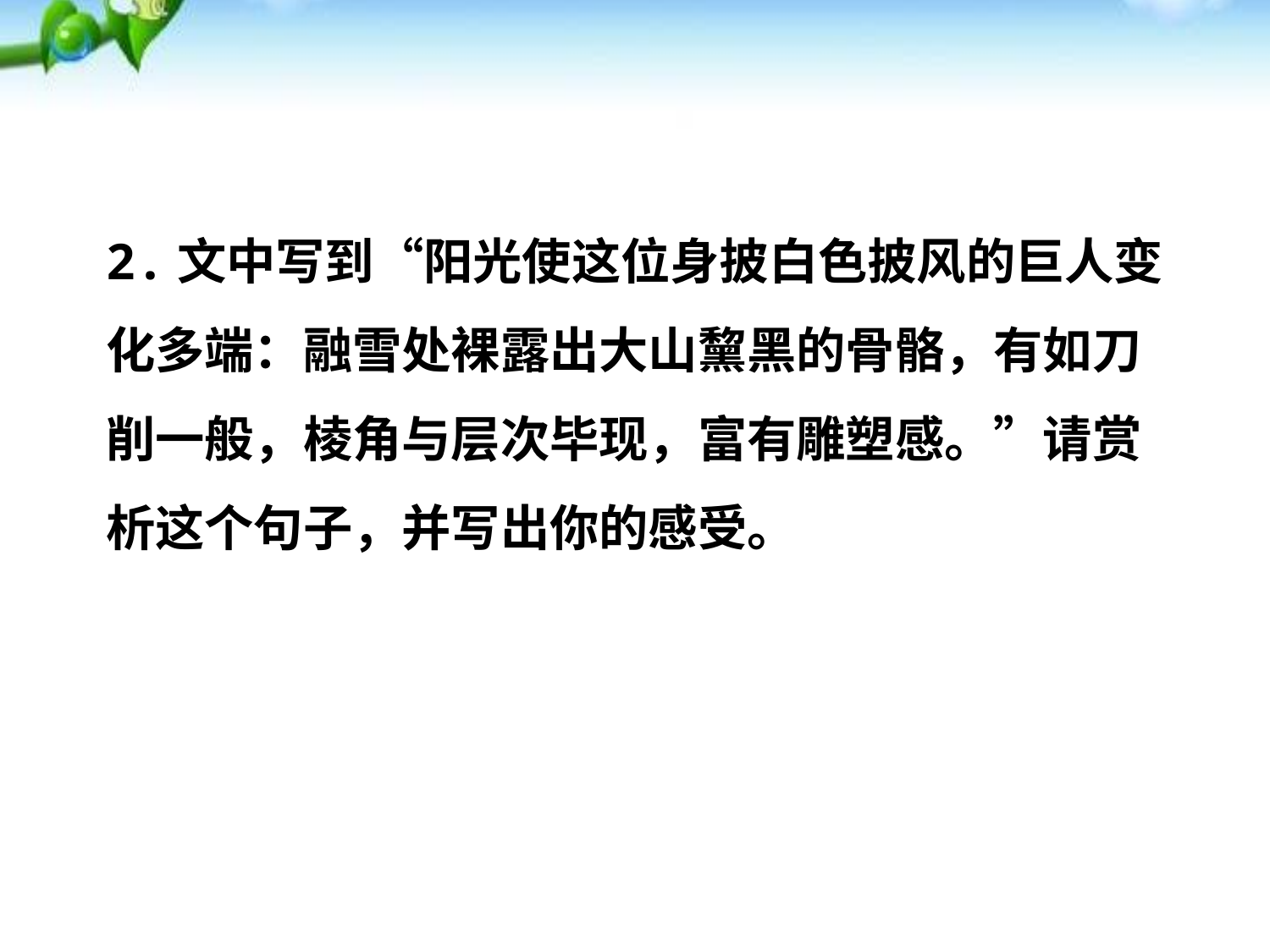

2.文中写到“阳光使这位身披白色披风的巨人变化多端：融雪处裸露出大山黧黑的骨骼，有如刀削一般，棱角与层次毕现，富有雕塑感。”请赏析这个句子，并写出你的感受。